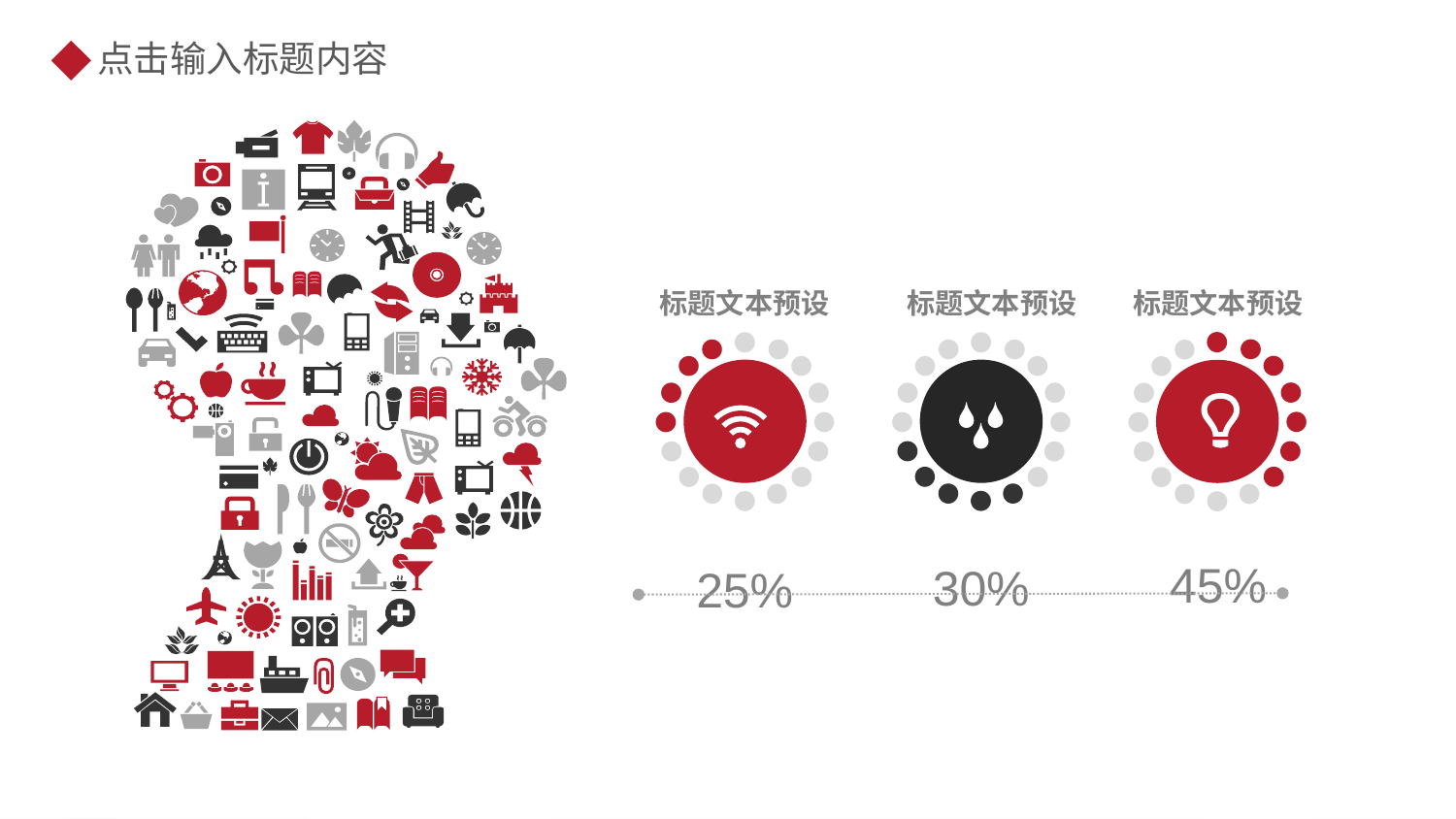

点击输入标题内容

标题文本预设

45%
标题文本预设

25%
标题文本预设

30%